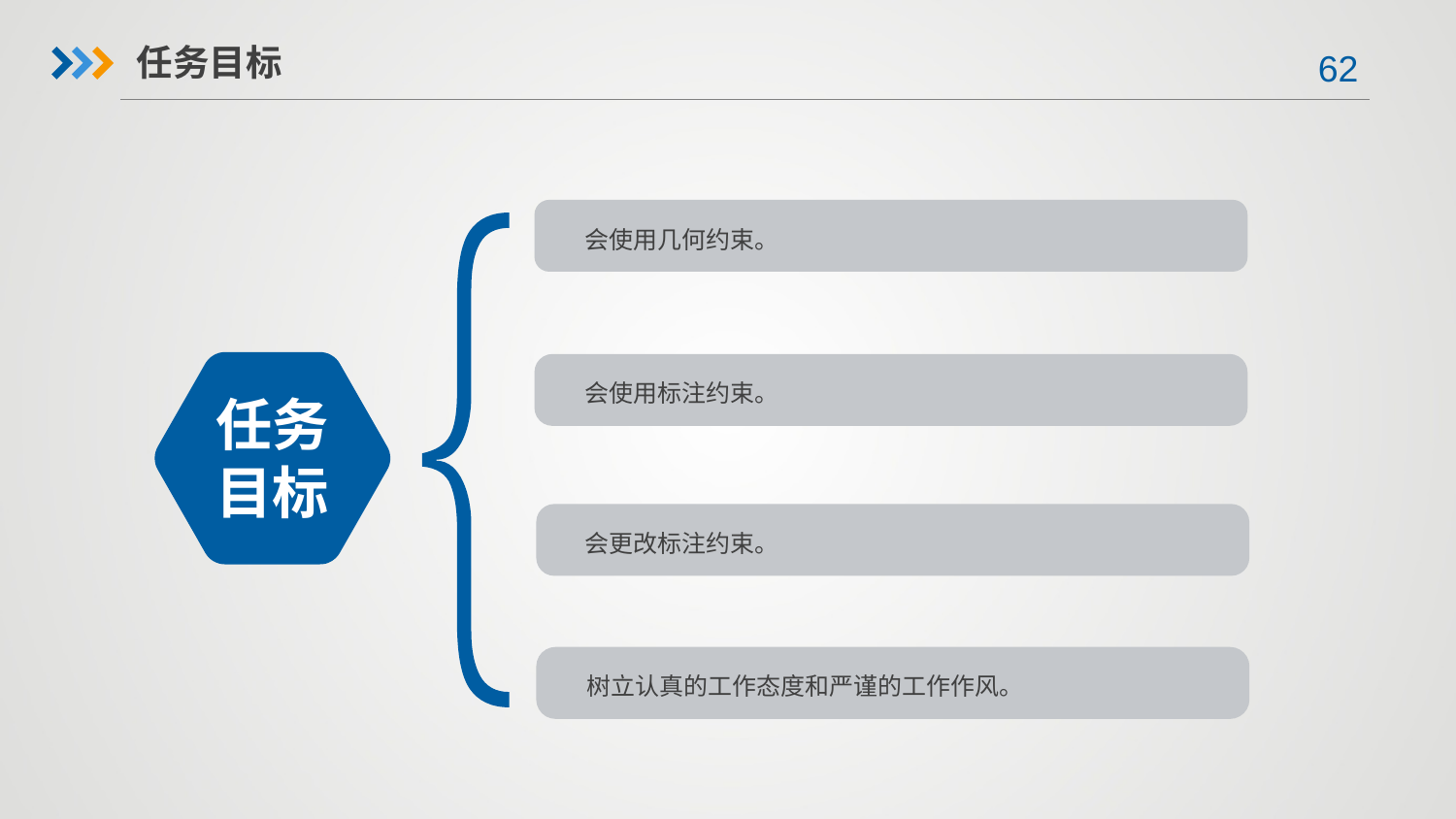

任务目标

会使用几何约束。

会使用标注约束。
任务目标

会更改标注约束。

树立认真的工作态度和严谨的工作作风。